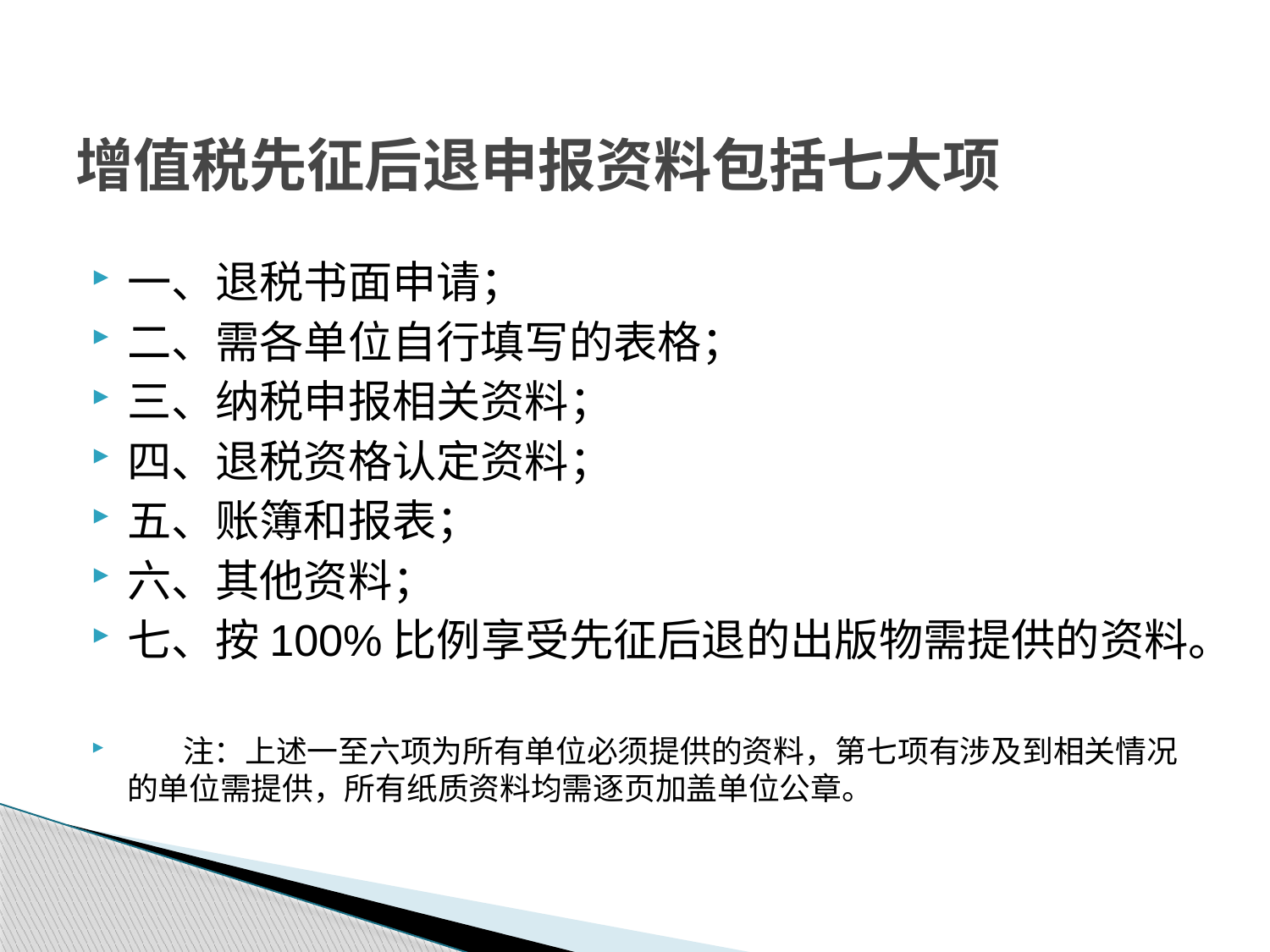

# 增值税先征后退申报资料包括七大项
一、退税书面申请；
二、需各单位自行填写的表格；
三、纳税申报相关资料；
四、退税资格认定资料；
五、账簿和报表；
六、其他资料；
七、按100%比例享受先征后退的出版物需提供的资料。

       注：上述一至六项为所有单位必须提供的资料，第七项有涉及到相关情况的单位需提供，所有纸质资料均需逐页加盖单位公章。